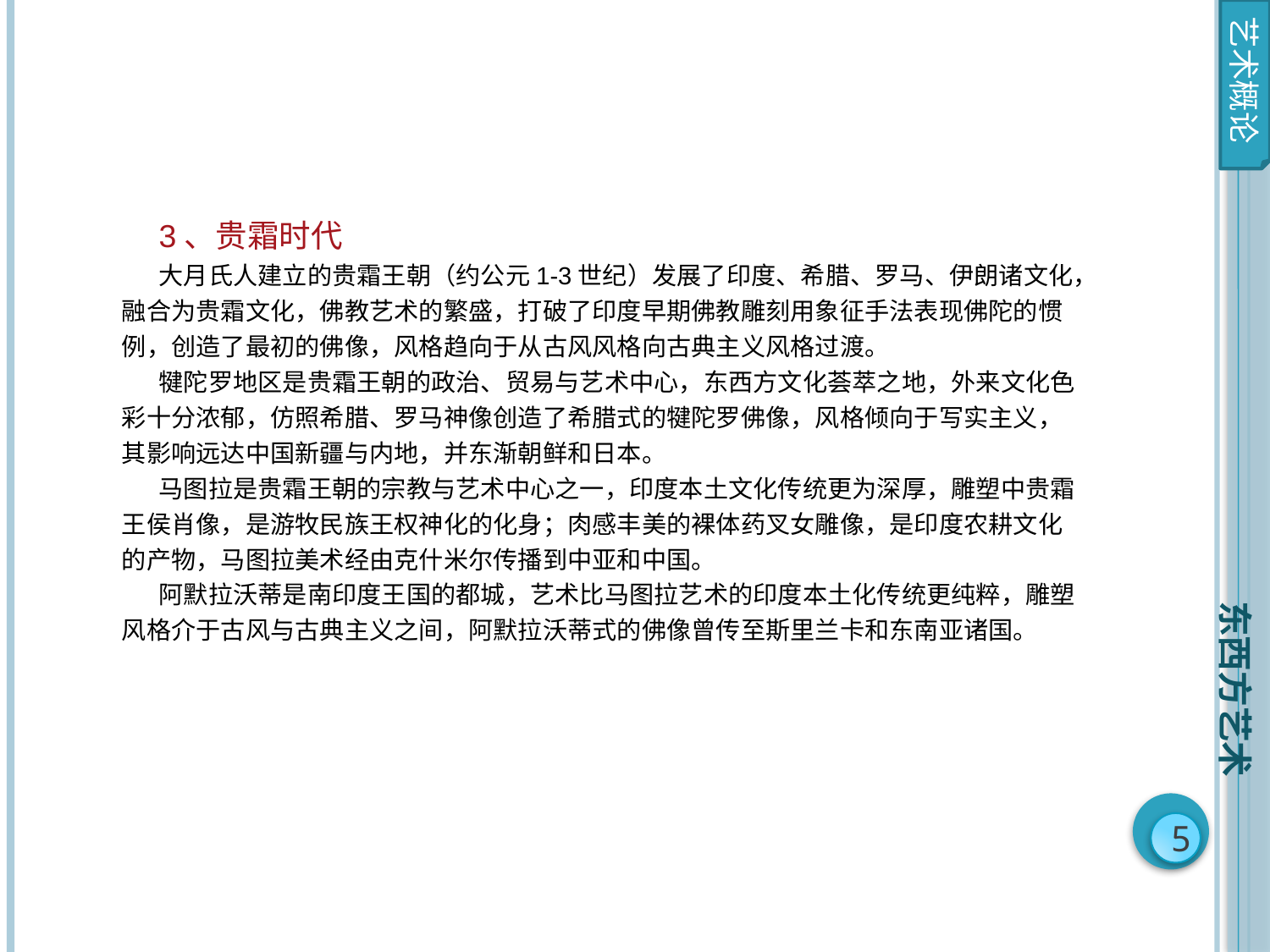

艺术概论

3、贵霜时代
大月氏人建立的贵霜王朝（约公元1-3世纪）发展了印度、希腊、罗马、伊朗诸文化，融合为贵霜文化，佛教艺术的繁盛，打破了印度早期佛教雕刻用象征手法表现佛陀的惯例，创造了最初的佛像，风格趋向于从古风风格向古典主义风格过渡。
犍陀罗地区是贵霜王朝的政治、贸易与艺术中心，东西方文化荟萃之地，外来文化色彩十分浓郁，仿照希腊、罗马神像创造了希腊式的犍陀罗佛像，风格倾向于写实主义，其影响远达中国新疆与内地，并东渐朝鲜和日本。
马图拉是贵霜王朝的宗教与艺术中心之一，印度本土文化传统更为深厚，雕塑中贵霜王侯肖像，是游牧民族王权神化的化身；肉感丰美的裸体药叉女雕像，是印度农耕文化的产物，马图拉美术经由克什米尔传播到中亚和中国。
阿默拉沃蒂是南印度王国的都城，艺术比马图拉艺术的印度本土化传统更纯粹，雕塑风格介于古风与古典主义之间，阿默拉沃蒂式的佛像曾传至斯里兰卡和东南亚诸国。
东西方艺术
5